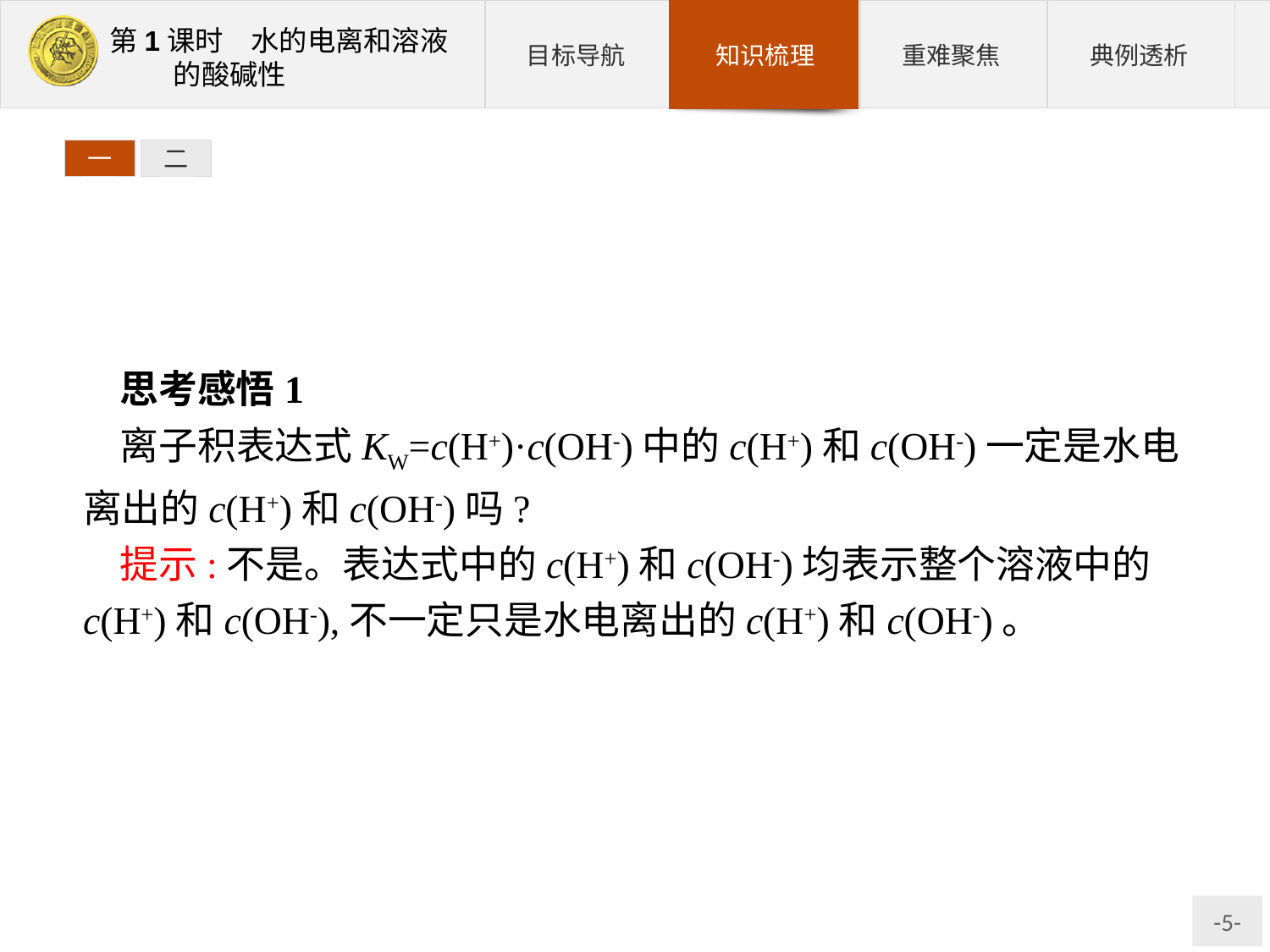

一
二
思考感悟1
离子积表达式KW=c(H+)·c(OH-)中的c(H+)和c(OH-)一定是水电离出的c(H+)和c(OH-)吗?
提示:不是。表达式中的c(H+)和c(OH-)均表示整个溶液中的c(H+)和c(OH-),不一定只是水电离出的c(H+)和c(OH-)。